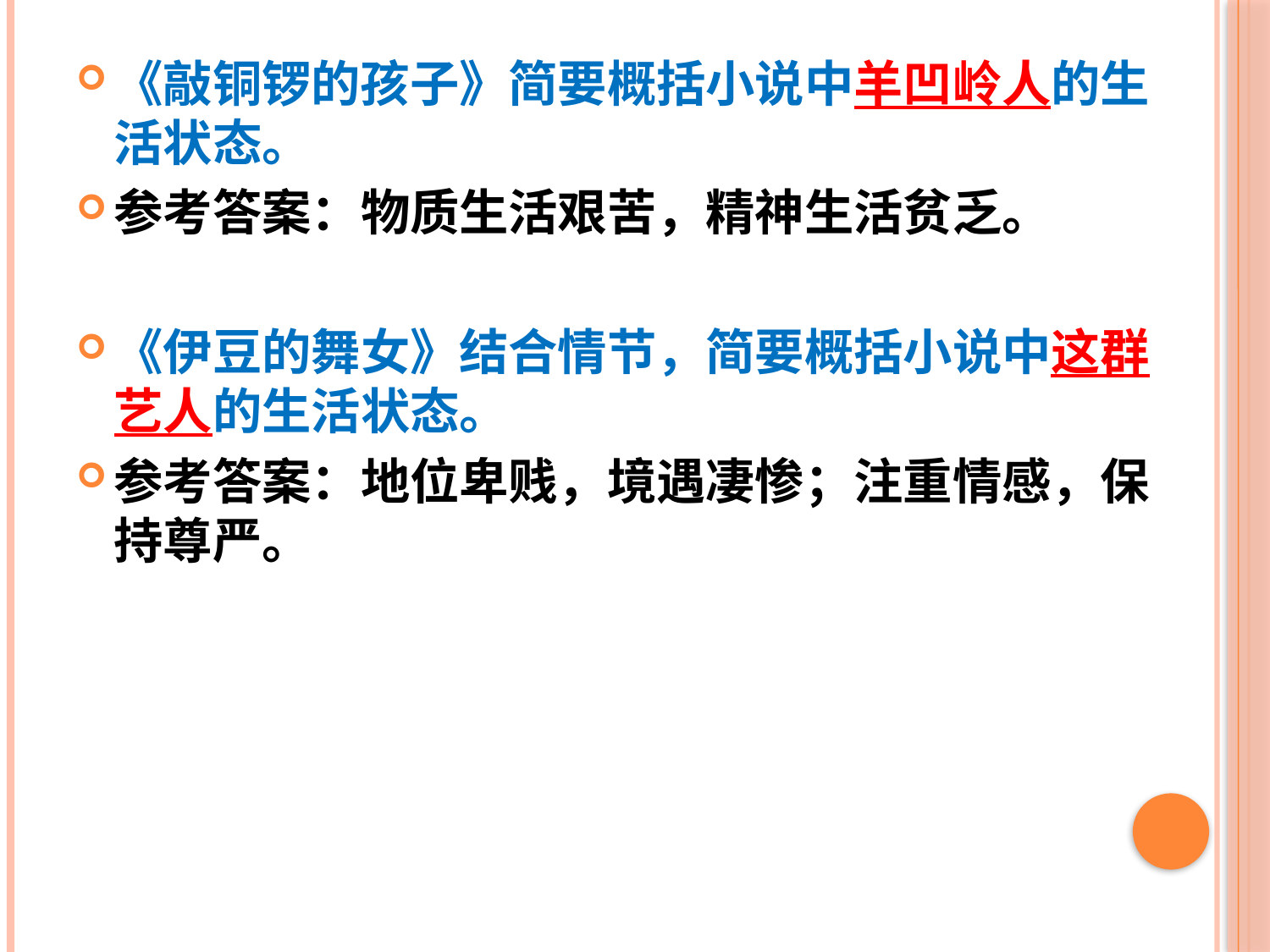

《敲铜锣的孩子》简要概括小说中羊凹岭人的生活状态。
参考答案：物质生活艰苦，精神生活贫乏。

《伊豆的舞女》结合情节，简要概括小说中这群艺人的生活状态。
参考答案：地位卑贱，境遇凄惨；注重情感，保持尊严。